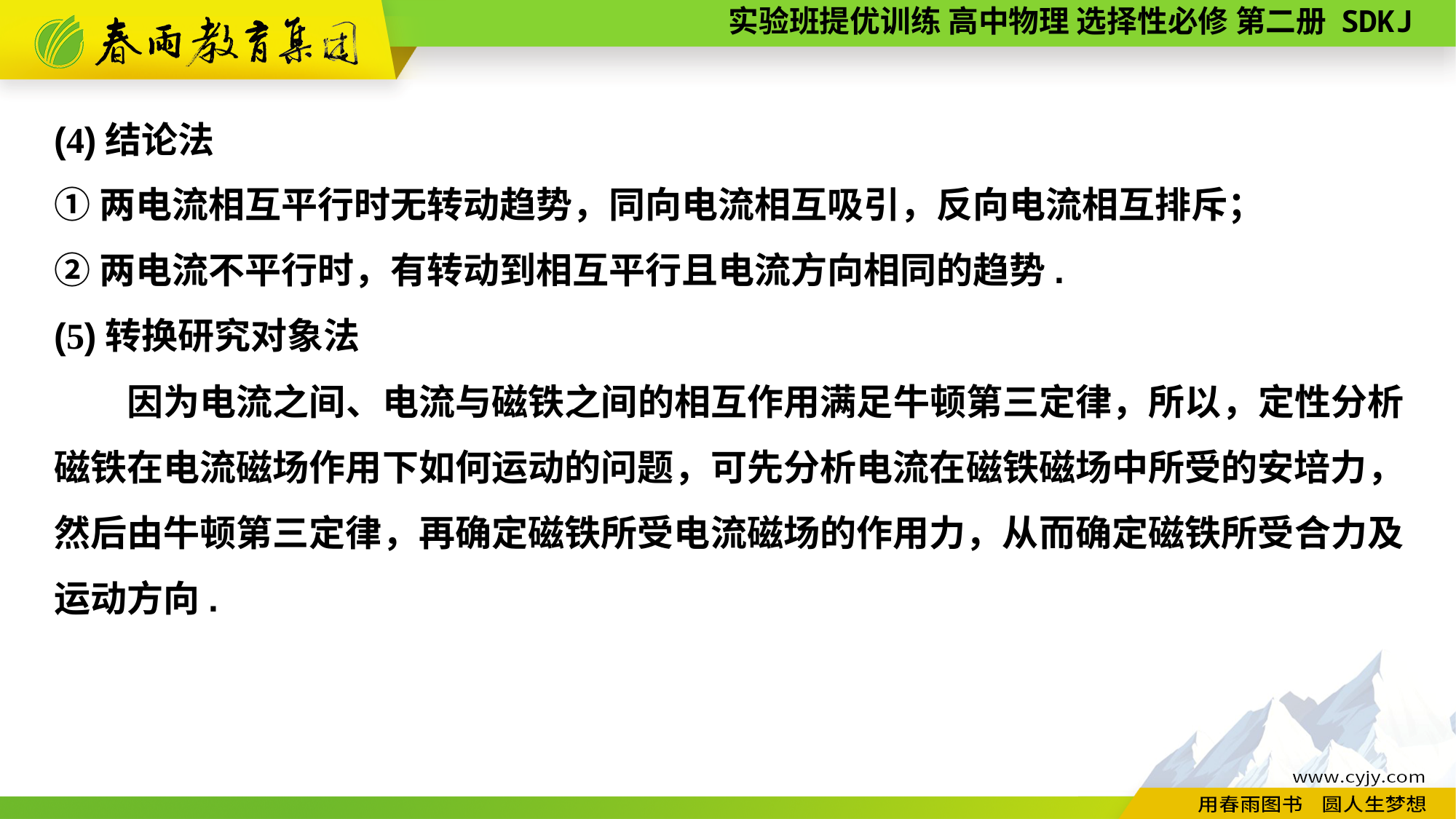

(4)结论法
①两电流相互平行时无转动趋势，同向电流相互吸引，反向电流相互排斥；
②两电流不平行时，有转动到相互平行且电流方向相同的趋势.
(5)转换研究对象法
因为电流之间、电流与磁铁之间的相互作用满足牛顿第三定律，所以，定性分析磁铁在电流磁场作用下如何运动的问题，可先分析电流在磁铁磁场中所受的安培力，然后由牛顿第三定律，再确定磁铁所受电流磁场的作用力，从而确定磁铁所受合力及运动方向.